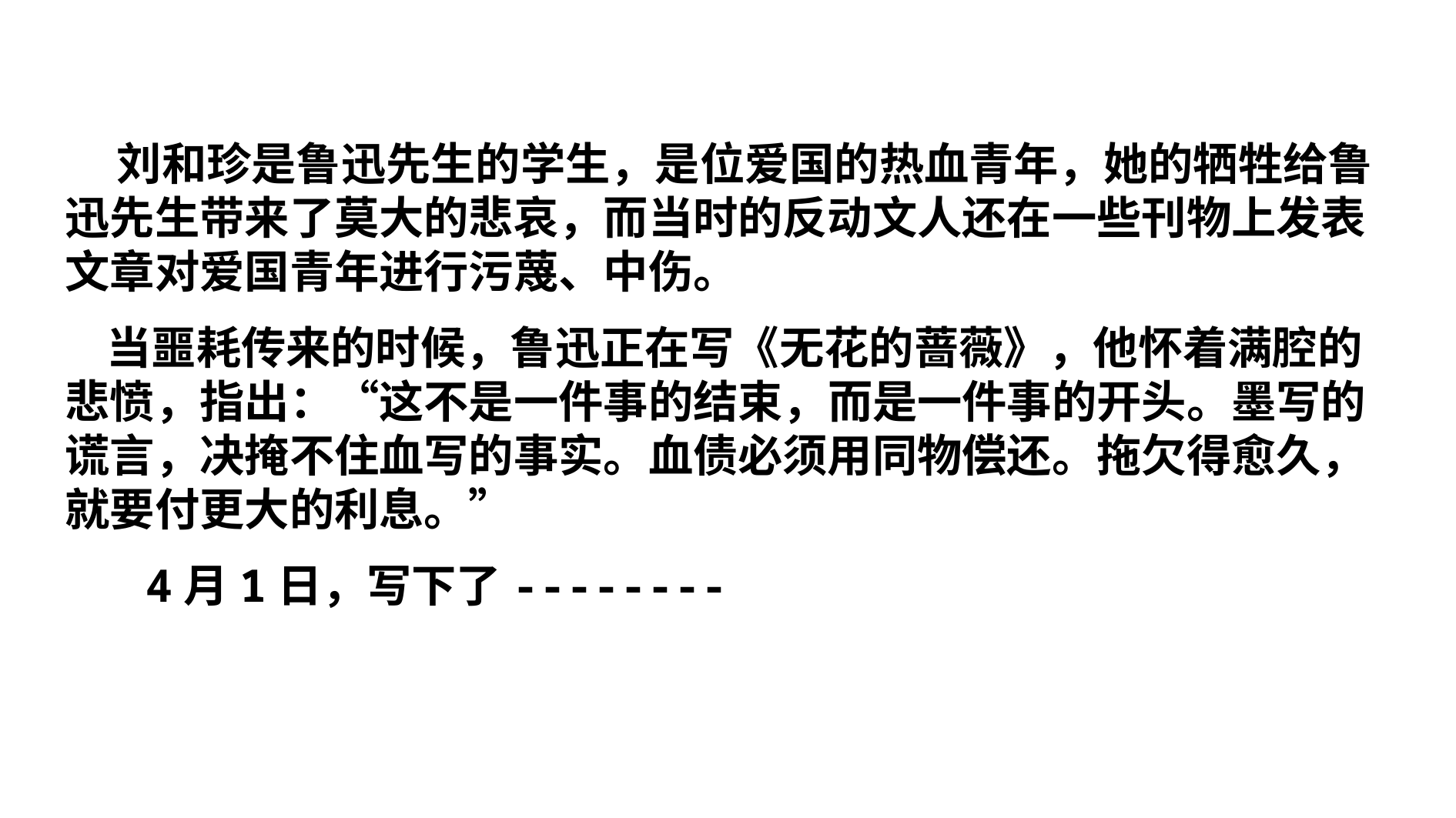

刘和珍是鲁迅先生的学生，是位爱国的热血青年，她的牺牲给鲁迅先生带来了莫大的悲哀，而当时的反动文人还在一些刊物上发表文章对爱国青年进行污蔑、中伤。
   当噩耗传来的时候，鲁迅正在写《无花的蔷薇》，他怀着满腔的悲愤，指出：“这不是一件事的结束，而是一件事的开头。墨写的谎言，决掩不住血写的事实。血债必须用同物偿还。拖欠得愈久，就要付更大的利息。”
   4月1日，写下了--------